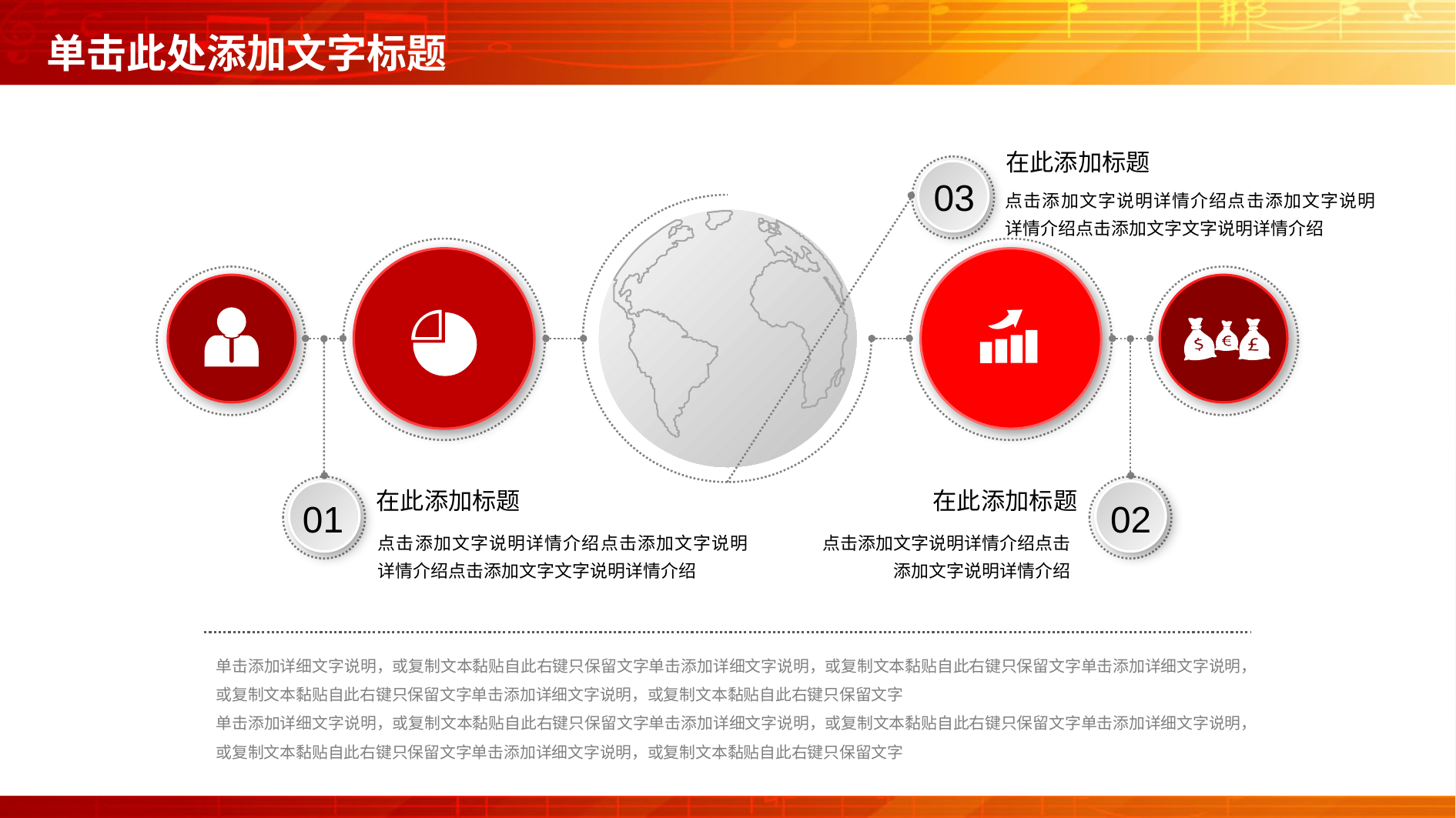

在此添加标题
点击添加文字说明详情介绍点击添加文字说明详情介绍点击添加文字文字说明详情介绍

03

01

02
在此添加标题
点击添加文字说明详情介绍点击添加文字说明详情介绍
在此添加标题
点击添加文字说明详情介绍点击添加文字说明详情介绍点击添加文字文字说明详情介绍
单击添加详细文字说明，或复制文本黏贴自此右键只保留文字单击添加详细文字说明，或复制文本黏贴自此右键只保留文字单击添加详细文字说明，或复制文本黏贴自此右键只保留文字单击添加详细文字说明，或复制文本黏贴自此右键只保留文字
单击添加详细文字说明，或复制文本黏贴自此右键只保留文字单击添加详细文字说明，或复制文本黏贴自此右键只保留文字单击添加详细文字说明，或复制文本黏贴自此右键只保留文字单击添加详细文字说明，或复制文本黏贴自此右键只保留文字